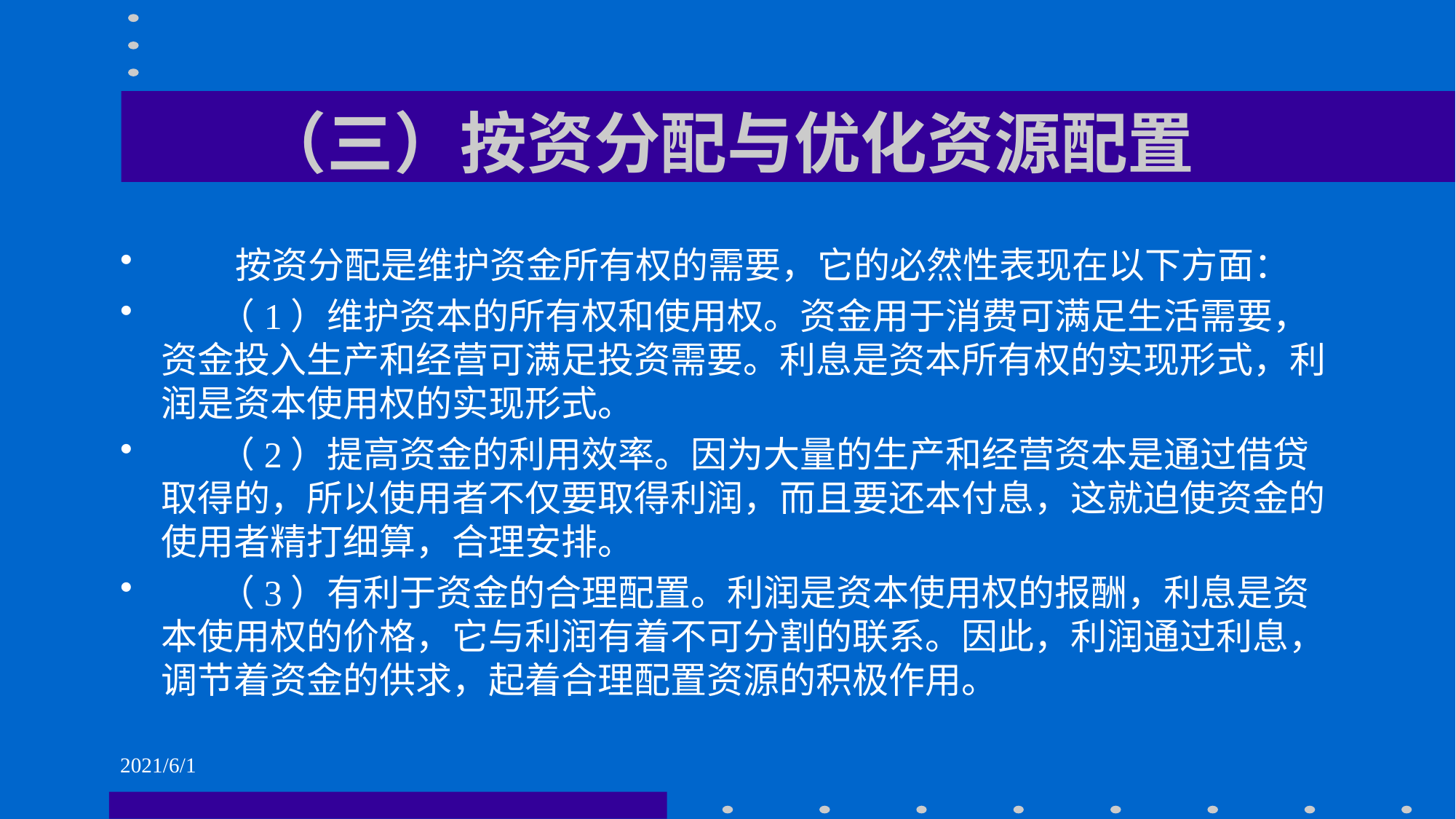

# （三）按资分配与优化资源配置
        按资分配是维护资金所有权的需要，它的必然性表现在以下方面：
      （1）维护资本的所有权和使用权。资金用于消费可满足生活需要，资金投入生产和经营可满足投资需要。利息是资本所有权的实现形式，利润是资本使用权的实现形式。
      （2）提高资金的利用效率。因为大量的生产和经营资本是通过借贷取得的，所以使用者不仅要取得利润，而且要还本付息，这就迫使资金的使用者精打细算，合理安排。
      （3）有利于资金的合理配置。利润是资本使用权的报酬，利息是资本使用权的价格，它与利润有着不可分割的联系。因此，利润通过利息，调节着资金的供求，起着合理配置资源的积极作用。

2021/6/1